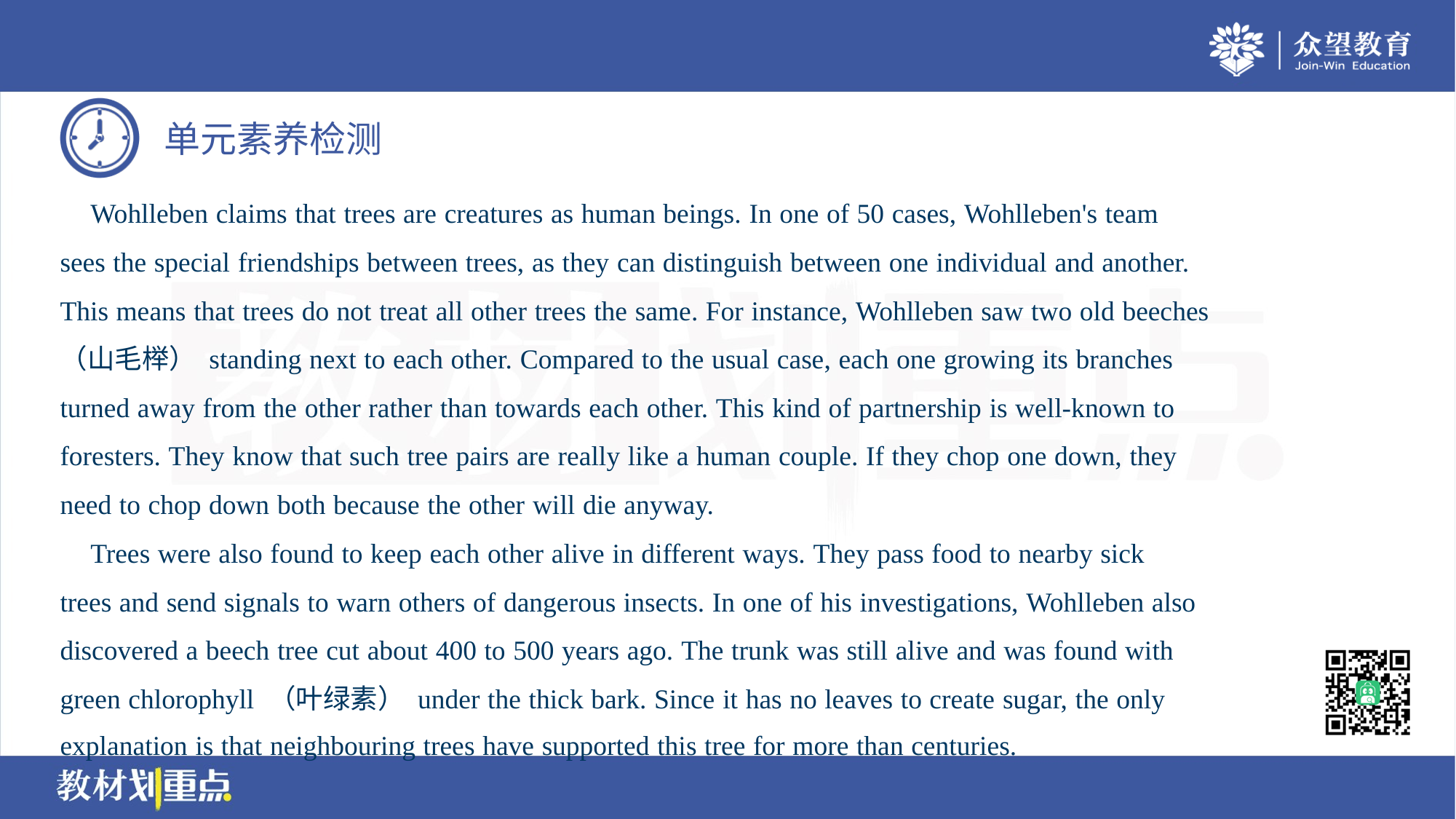

Wohlleben claims that trees are creatures as human beings. In one of 50 cases, Wohlleben's team
sees the special friendships between trees, as they can distinguish between one individual and another.
This means that trees do not treat all other trees the same. For instance, Wohlleben saw two old beeches
（山毛榉） standing next to each other. Compared to the usual case, each one growing its branches
turned away from the other rather than towards each other. This kind of partnership is well-known to
foresters. They know that such tree pairs are really like a human couple. If they chop one down, they
need to chop down both because the other will die anyway.
    Trees were also found to keep each other alive in different ways. They pass food to nearby sick
trees and send signals to warn others of dangerous insects. In one of his investigations, Wohlleben also
discovered a beech tree cut about 400 to 500 years ago. The trunk was still alive and was found with
green chlorophyll （叶绿素） under the thick bark. Since it has no leaves to create sugar, the only
explanation is that neighbouring trees have supported this tree for more than centuries.